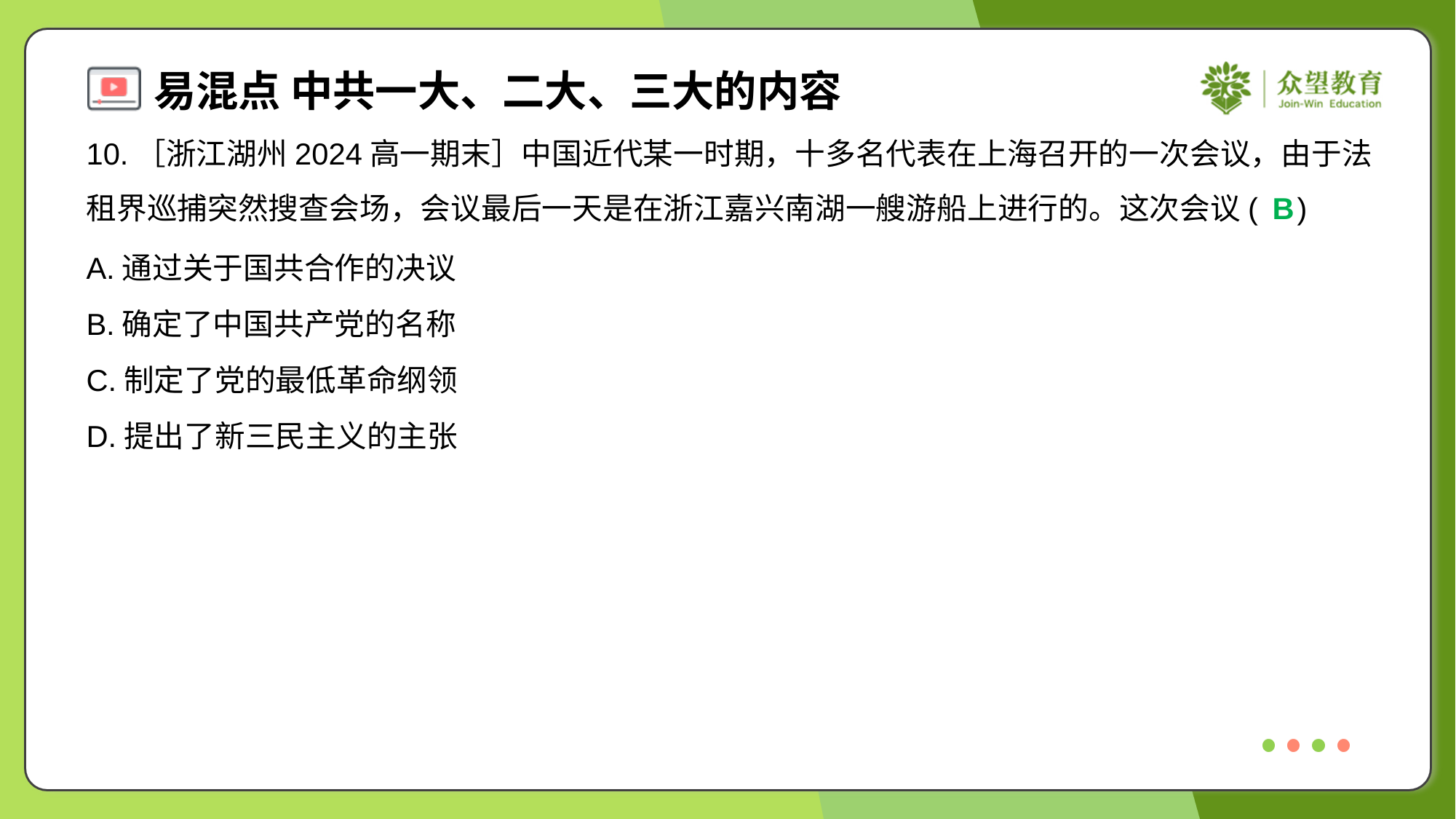

10.［浙江湖州2024高一期末］中国近代某一时期，十多名代表在上海召开的一次会议，由于法
租界巡捕突然搜查会场，会议最后一天是在浙江嘉兴南湖一艘游船上进行的。这次会议(     )
B
A.通过关于国共合作的决议
B.确定了中国共产党的名称
C.制定了党的最低革命纲领
D.提出了新三民主义的主张